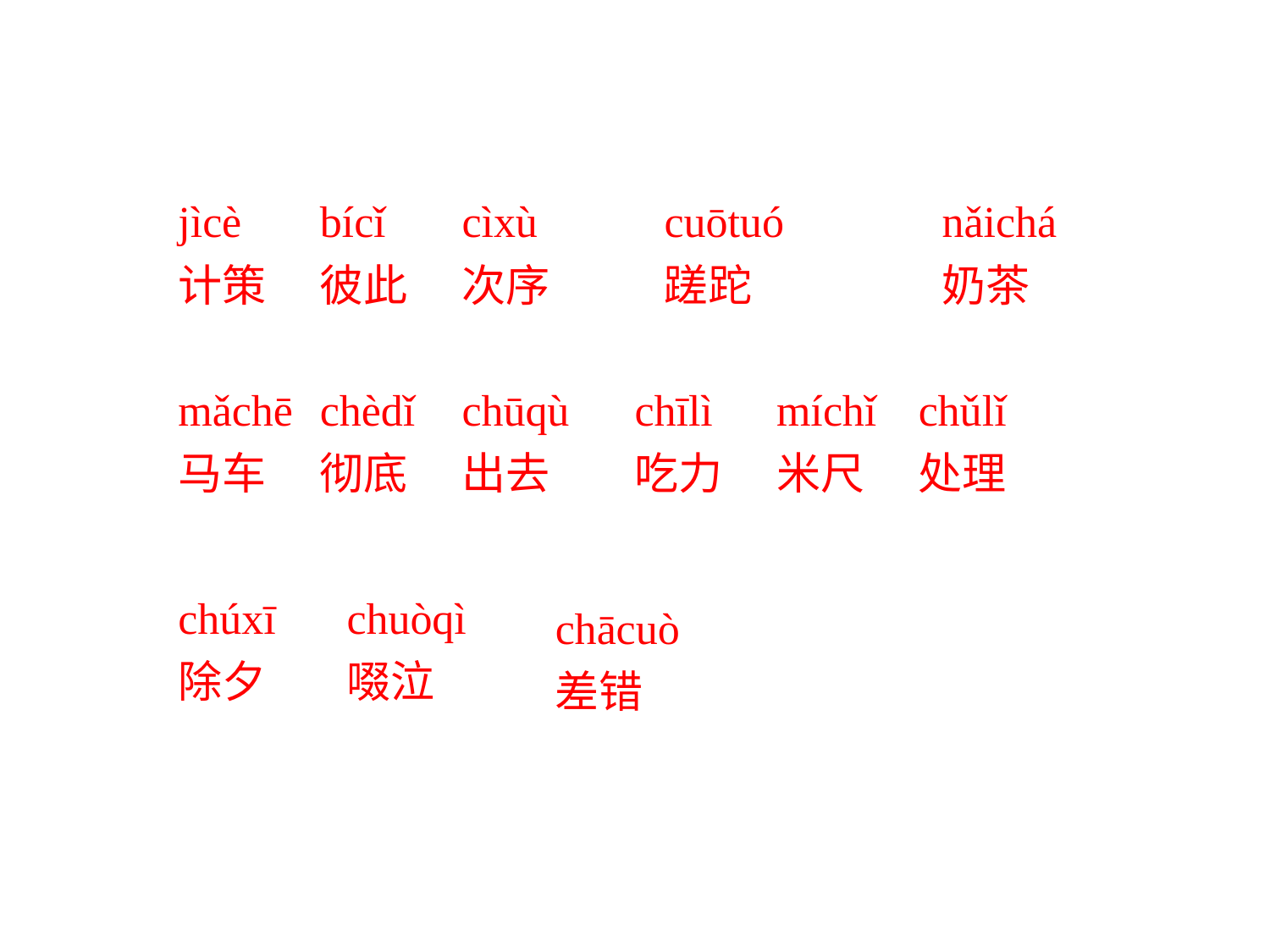

| jìcè | bícǐ | cìxù |
| --- | --- | --- |
| 计策 | 彼此 | 次序 |
| cuōtuó |
| --- |
| 蹉跎 |
| nǎichá |
| --- |
| 奶茶 |
| mǎchē | chèdǐ | chūqù |
| --- | --- | --- |
| 马车 | 彻底 | 出去 |
| chīlì | míchǐ | chǔlǐ |
| --- | --- | --- |
| 吃力 | 米尺 | 处理 |
| chúxī |
| --- |
| 除夕 |
| chuòqì |
| --- |
| 啜泣 |
| chācuò |
| --- |
| 差错 |